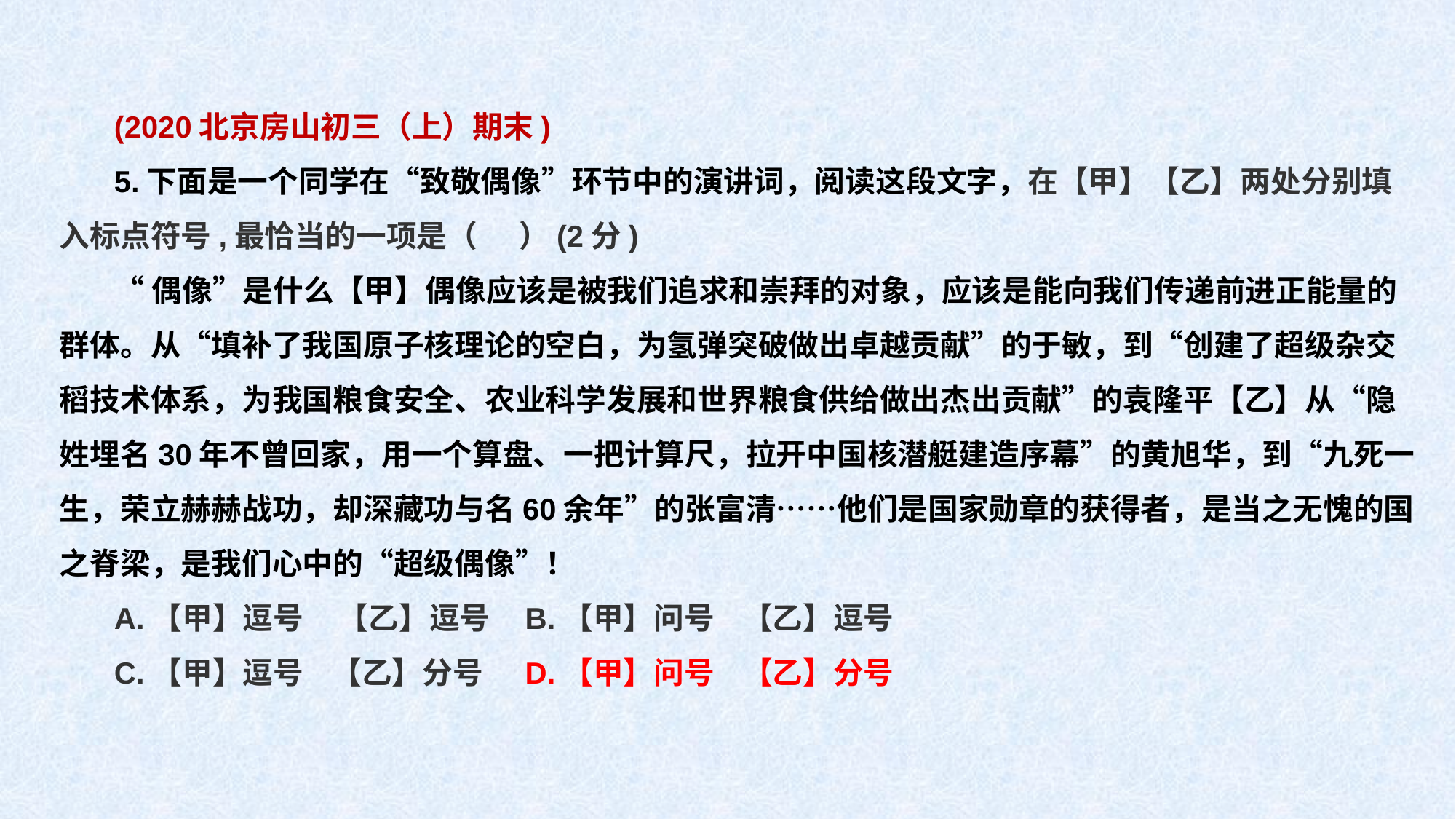

(2020北京房山初三（上）期末)
5.下面是一个同学在“致敬偶像”环节中的演讲词，阅读这段文字，在【甲】【乙】两处分别填入标点符号,最恰当的一项是（      ）(2分)
“偶像”是什么【甲】偶像应该是被我们追求和崇拜的对象，应该是能向我们传递前进正能量的群体。从“填补了我国原子核理论的空白，为氢弹突破做出卓越贡献”的于敏，到“创建了超级杂交稻技术体系，为我国粮食安全、农业科学发展和世界粮食供给做出杰出贡献”的袁隆平【乙】从“隐姓埋名30年不曾回家，用一个算盘、一把计算尺，拉开中国核潜艇建造序幕”的黄旭华，到“九死一生，荣立赫赫战功，却深藏功与名60余年”的张富清……他们是国家勋章的获得者，是当之无愧的国之脊梁，是我们心中的“超级偶像”！
A.【甲】逗号     【乙】逗号    B.【甲】问号    【乙】逗号
C.【甲】逗号    【乙】分号     D.【甲】问号    【乙】分号